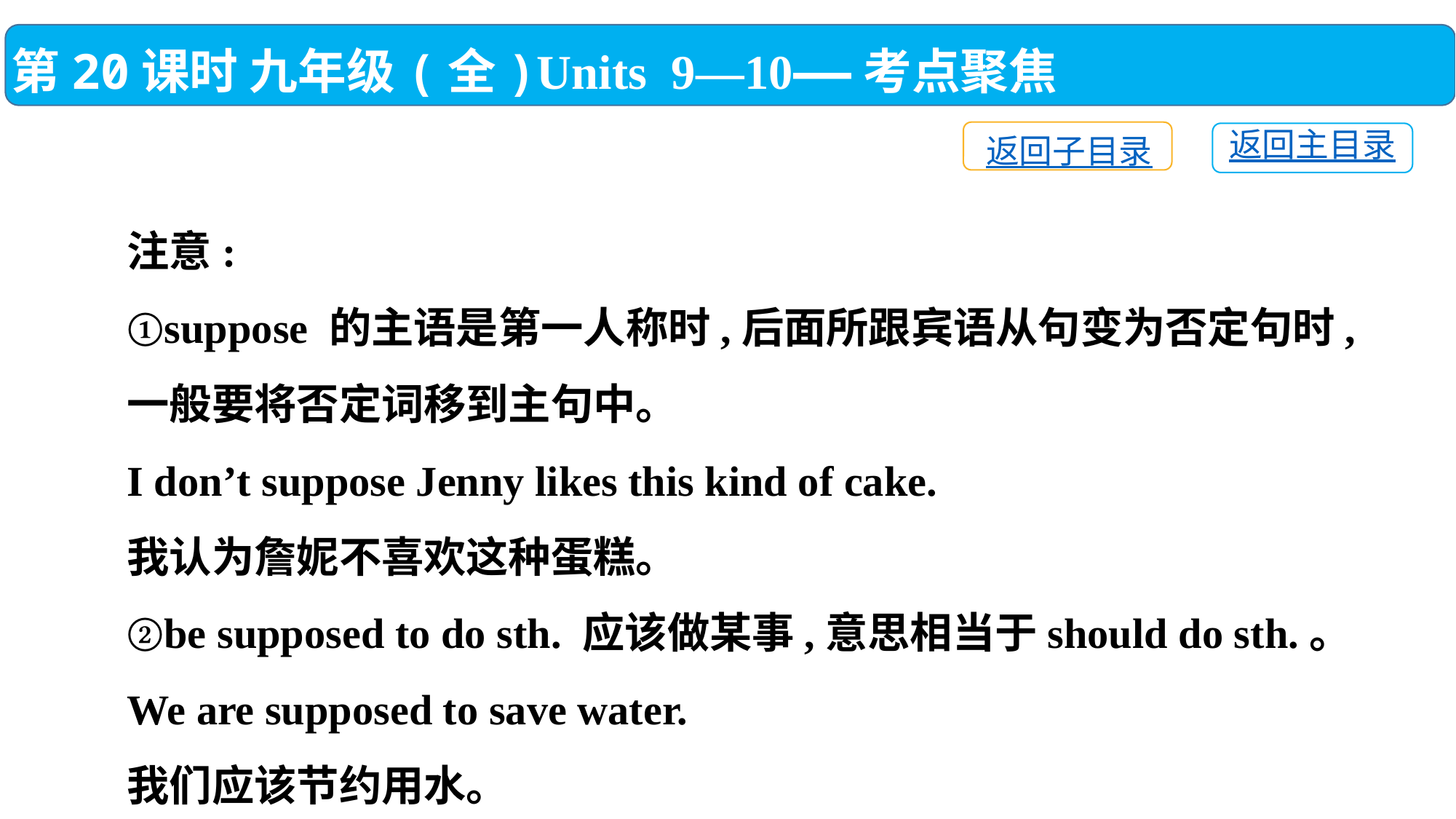

第20课时 九年级(全)Units  9—10——考点聚焦

返回子目录
返回主目录
注意:
①suppose 的主语是第一人称时,后面所跟宾语从句变为否定句时,
一般要将否定词移到主句中。
I don’t suppose Jenny likes this kind of cake.
我认为詹妮不喜欢这种蛋糕。
②be supposed to do sth. 应该做某事,意思相当于should do sth.。
We are supposed to save water.
我们应该节约用水。